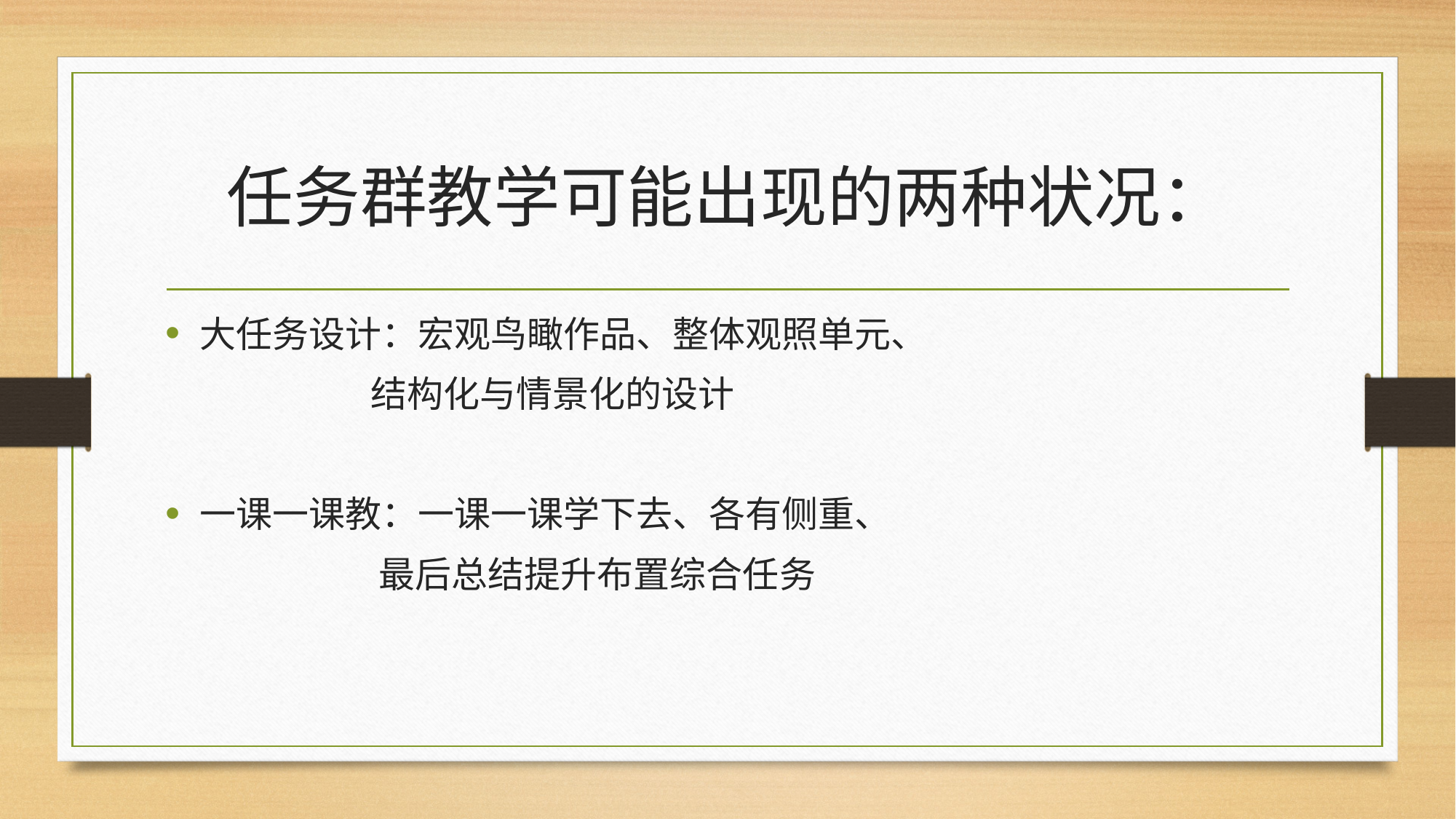

# 任务群教学可能出现的两种状况：
大任务设计：宏观鸟瞰作品、整体观照单元、
                        结构化与情景化的设计

一课一课教：一课一课学下去、各有侧重、
                         最后总结提升布置综合任务